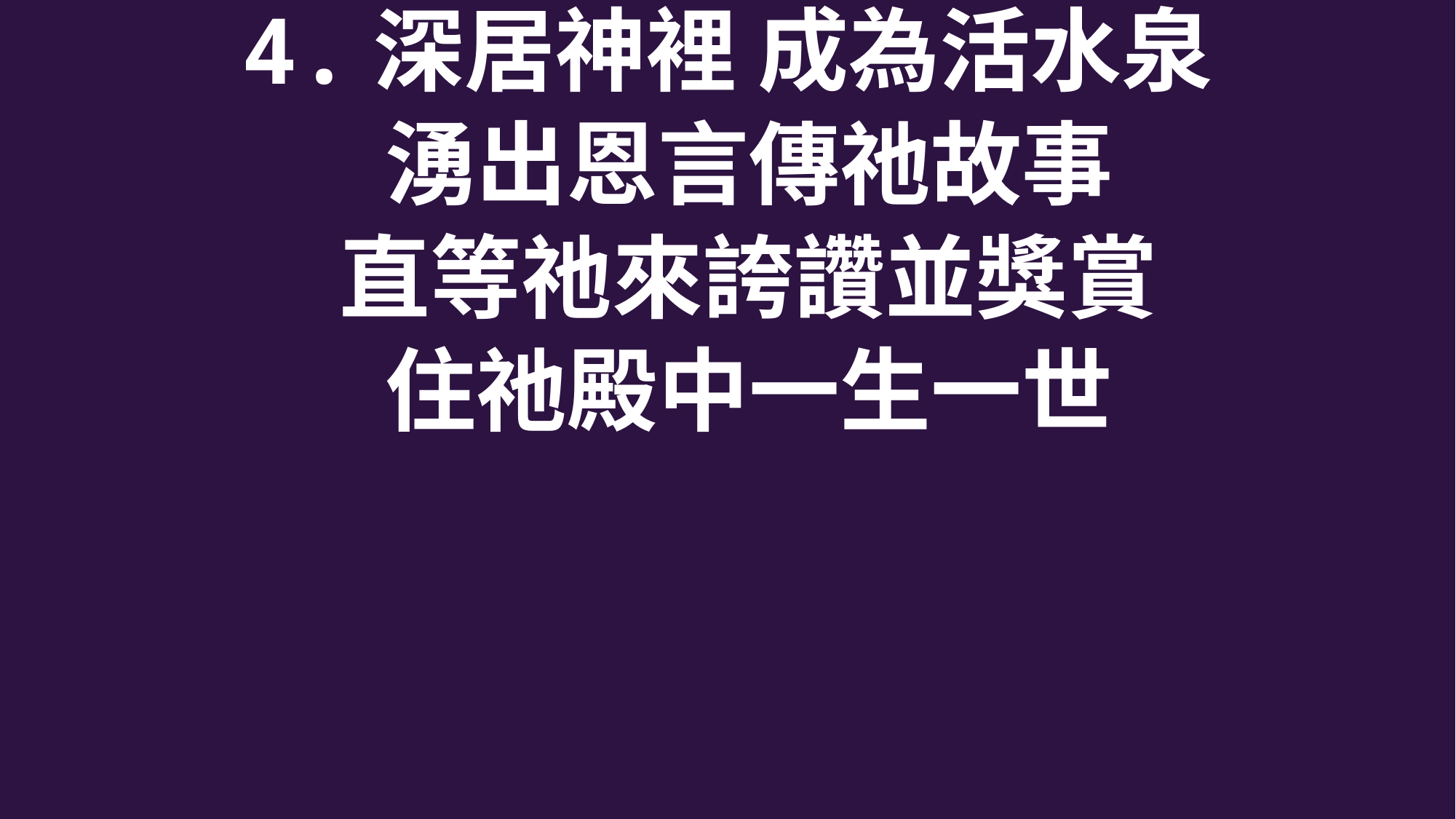

4.深居神裡 成為活水泉
 湧出恩言傳祂故事
 直等祂來誇讚並獎賞
 住祂殿中一生一世